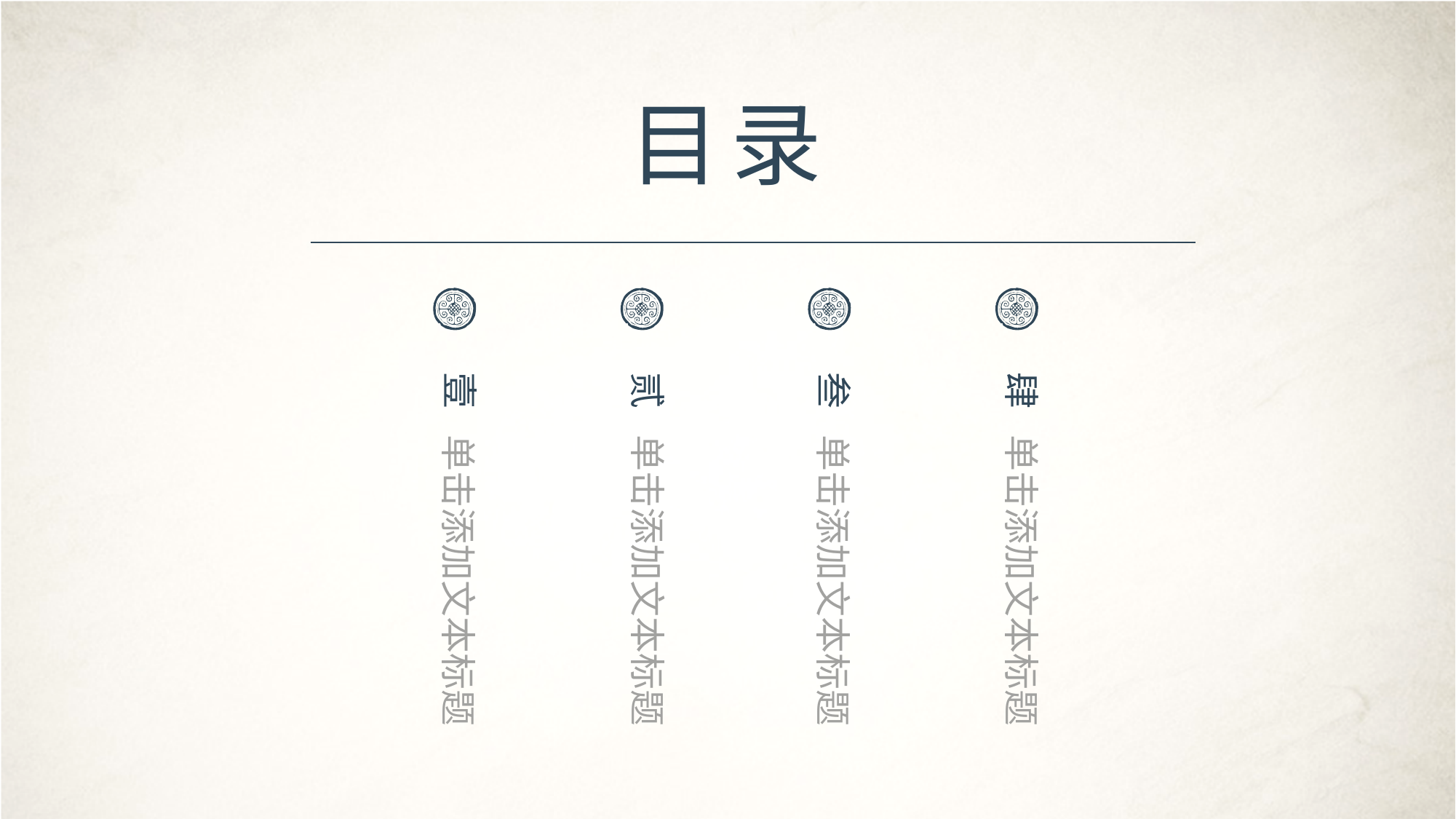

目 录

壹
贰
叁
肆
单击添加文本标题
单击添加文本标题
单击添加文本标题
单击添加文本标题